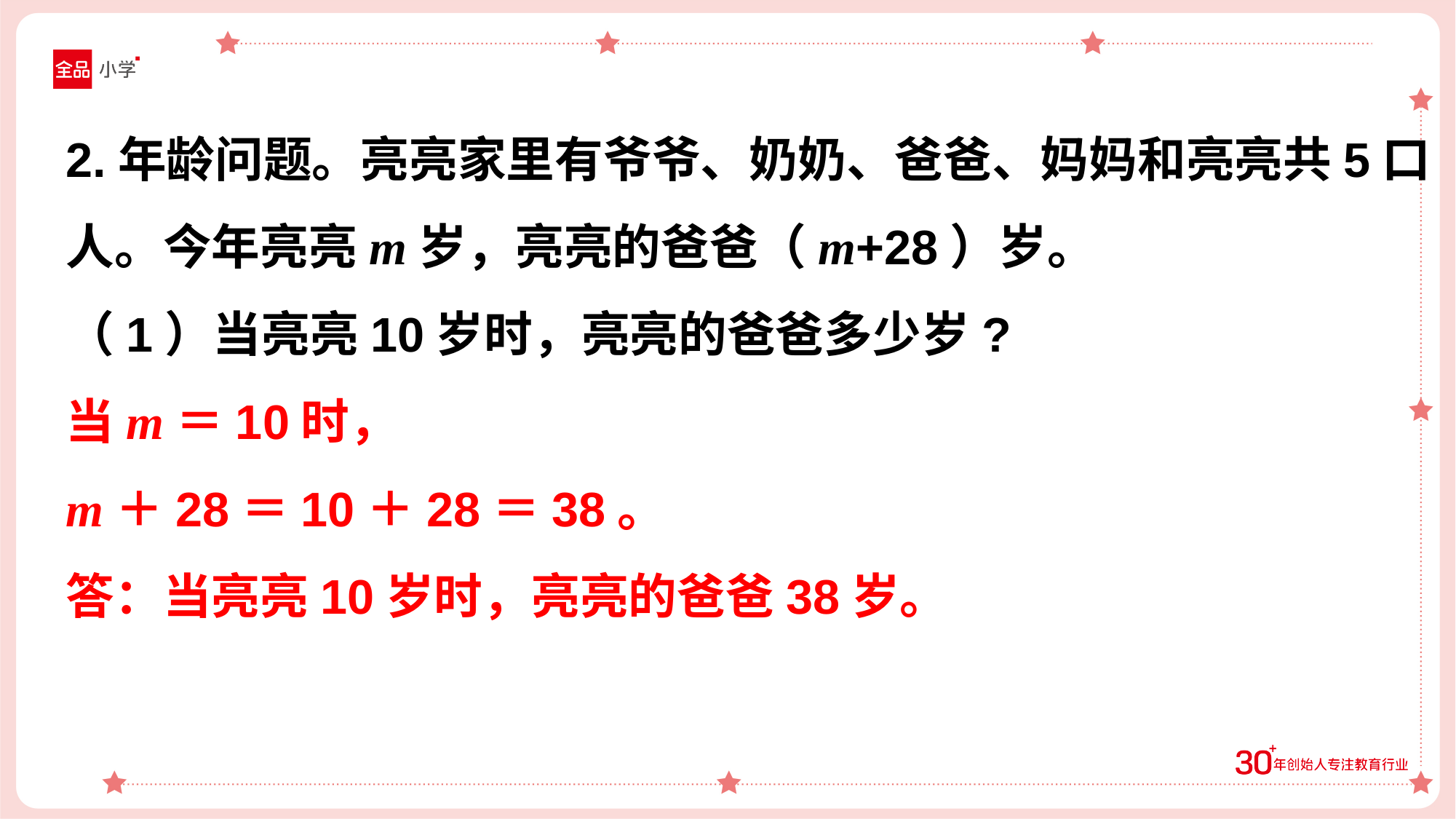

2.年龄问题。亮亮家里有爷爷、奶奶、爸爸、妈妈和亮亮共5口人。今年亮亮m岁，亮亮的爸爸（m+28）岁。
（1）当亮亮10岁时，亮亮的爸爸多少岁?
当m＝10时，
m＋28＝10＋28＝38。
答：当亮亮10岁时，亮亮的爸爸38岁。